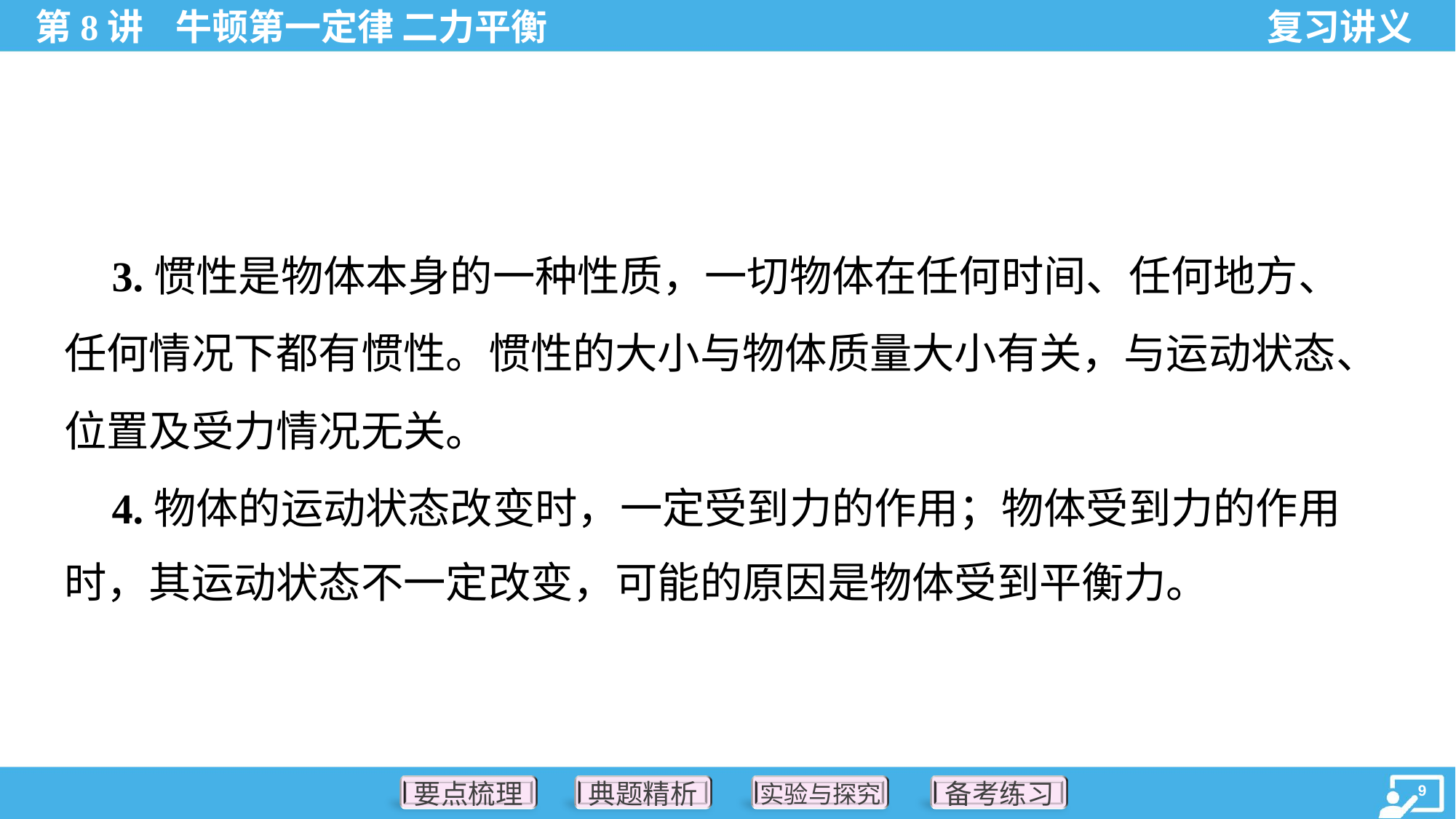

3.惯性是物体本身的一种性质，一切物体在任何时间、任何地方、
任何情况下都有惯性。惯性的大小与物体质量大小有关，与运动状态、
位置及受力情况无关。
    4.物体的运动状态改变时，一定受到力的作用；物体受到力的作用
时，其运动状态不一定改变，可能的原因是物体受到平衡力。